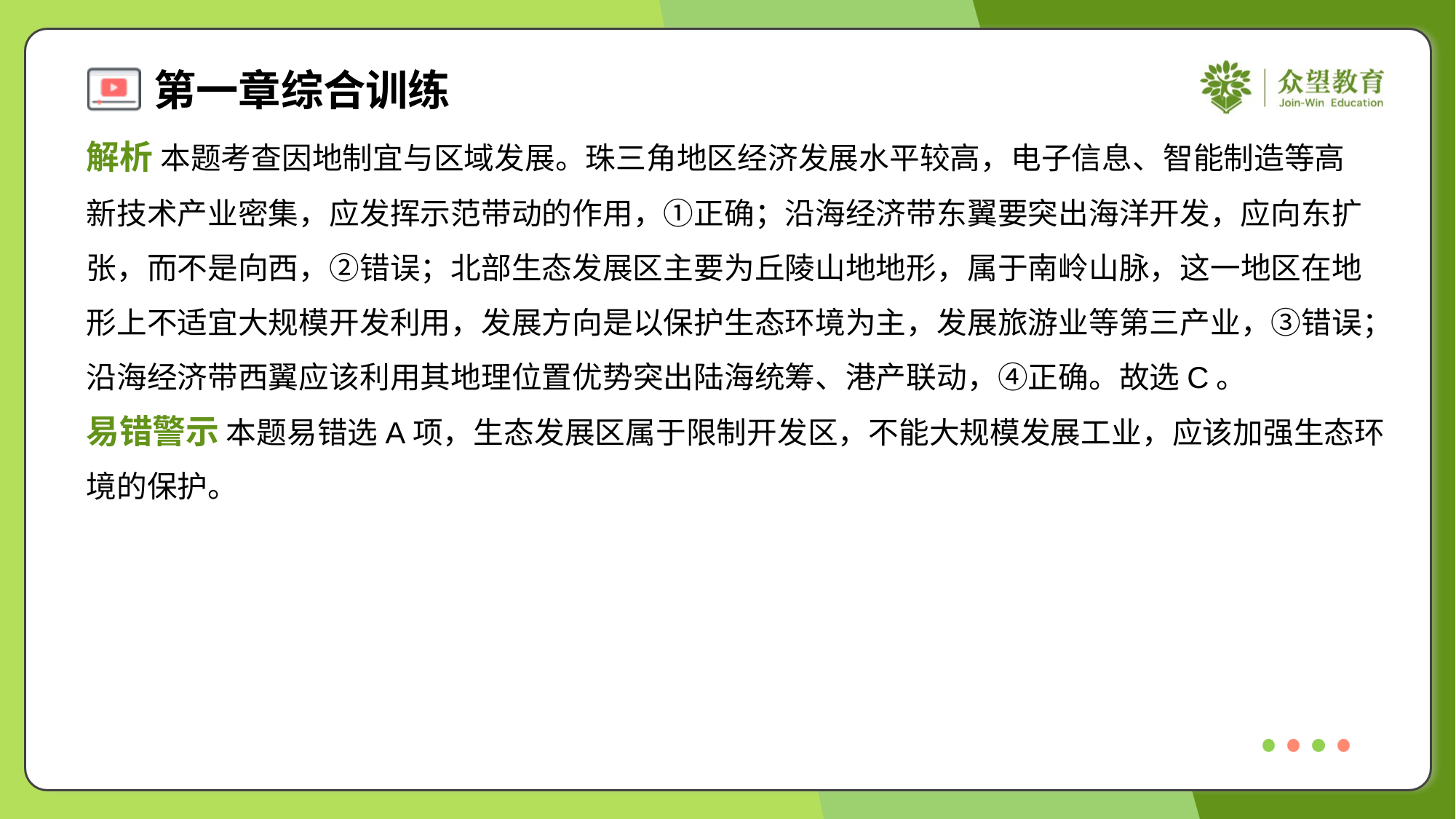

解析 本题考查因地制宜与区域发展。珠三角地区经济发展水平较高，电子信息、智能制造等高
新技术产业密集，应发挥示范带动的作用，①正确；沿海经济带东翼要突出海洋开发，应向东扩
张，而不是向西，②错误；北部生态发展区主要为丘陵山地地形，属于南岭山脉，这一地区在地
形上不适宜大规模开发利用，发展方向是以保护生态环境为主，发展旅游业等第三产业，③错误；
沿海经济带西翼应该利用其地理位置优势突出陆海统筹、港产联动，④正确。故选C。
易错警示 本题易错选A项，生态发展区属于限制开发区，不能大规模发展工业，应该加强生态环
境的保护。